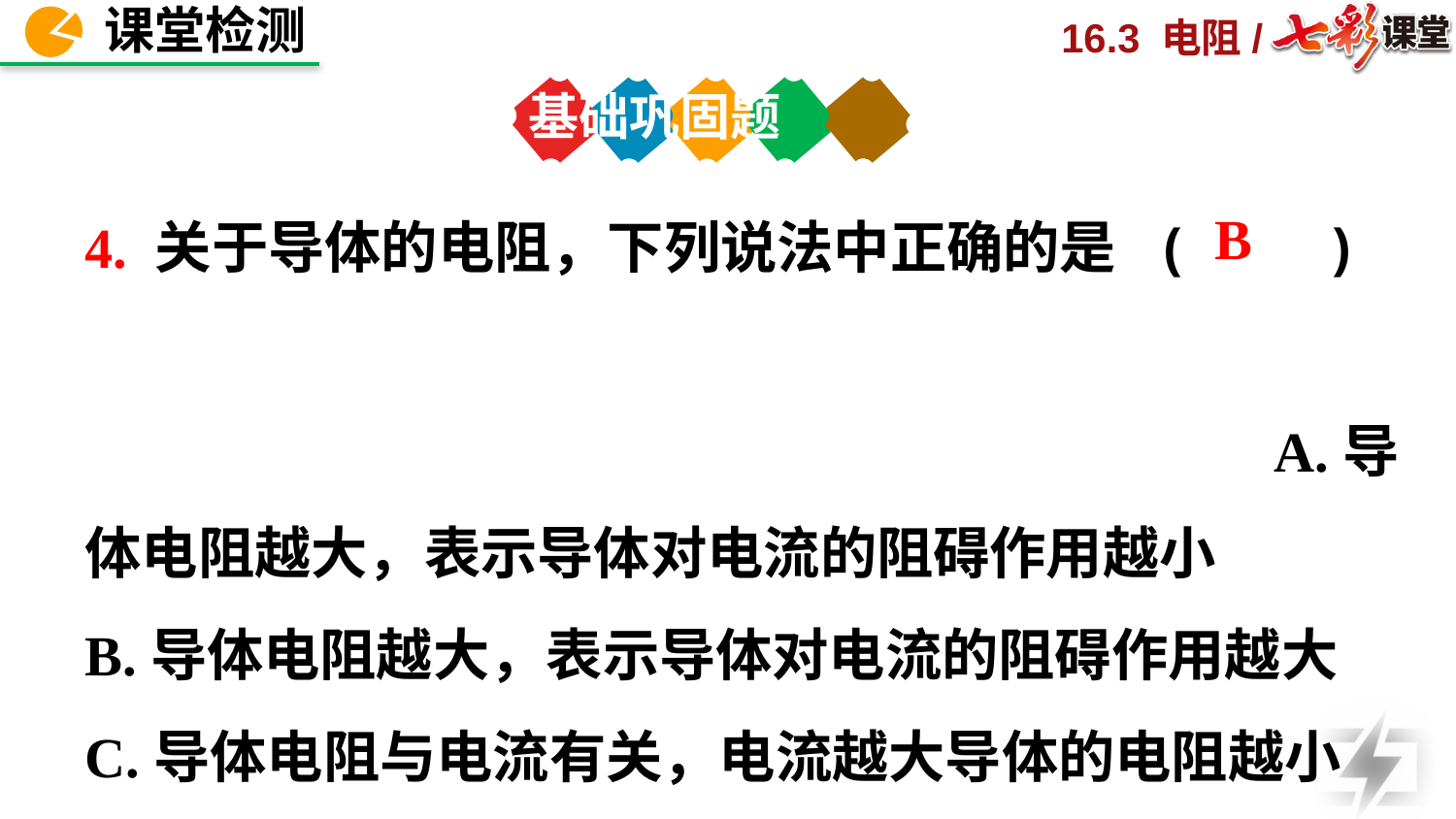

基础巩固题

4. 关于导体的电阻，下列说法中正确的是  (    )                                                                            A.导体电阻越大，表示导体对电流的阻碍作用越小
B.导体电阻越大，表示导体对电流的阻碍作用越大
C.导体电阻与电流有关，电流越大导体的电阻越小                                                                                               D.导体电阻与电流有关，电流越小导体的电阻越大
B